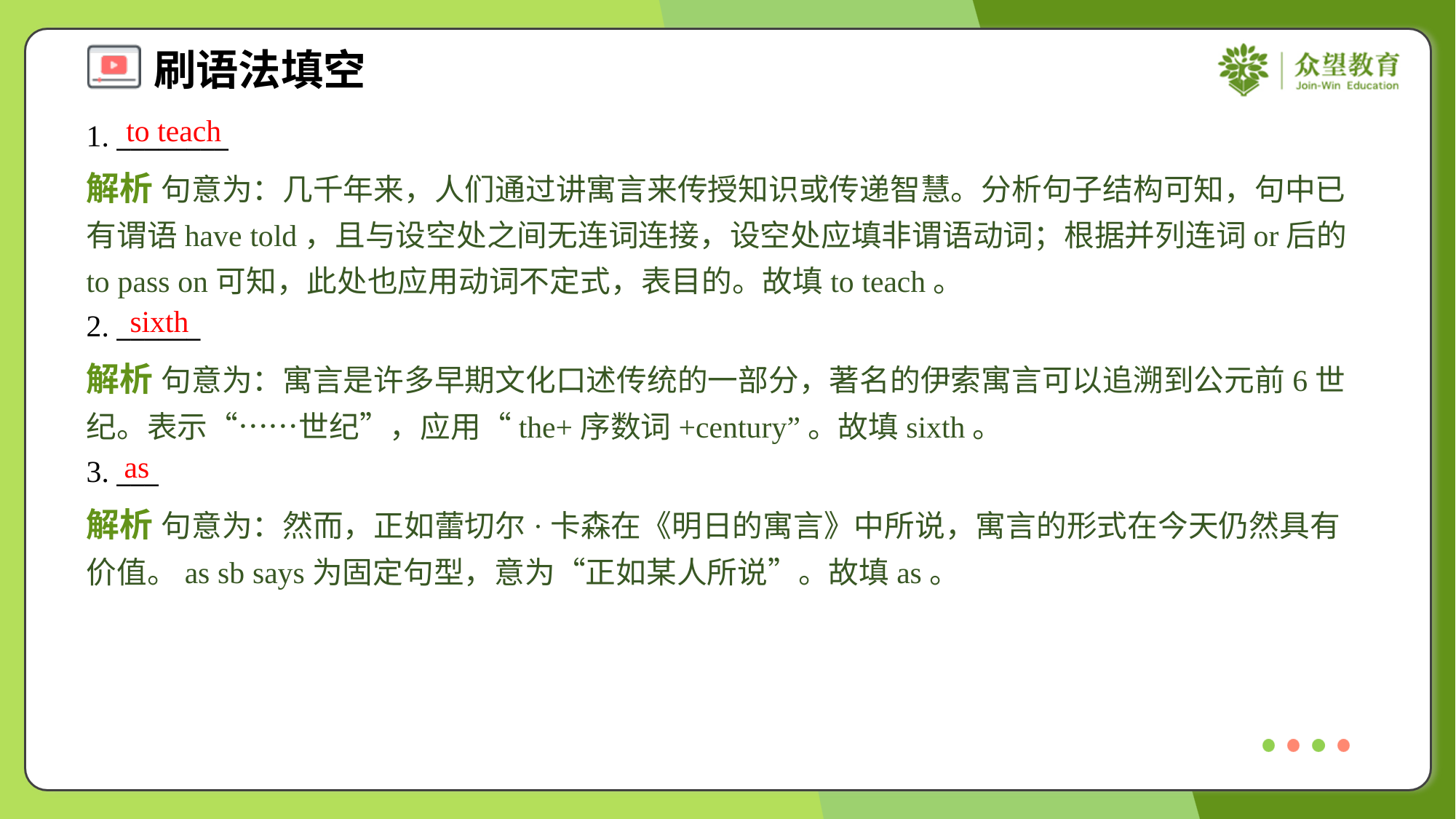

to teach
1. ________
解析 句意为：几千年来，人们通过讲寓言来传授知识或传递智慧。分析句子结构可知，句中已有谓语have told，且与设空处之间无连词连接，设空处应填非谓语动词；根据并列连词or后的to pass on可知，此处也应用动词不定式，表目的。故填to teach。
sixth
2. ______
解析 句意为：寓言是许多早期文化口述传统的一部分，著名的伊索寓言可以追溯到公元前6世纪。表示“……世纪”，应用“the+序数词+century”。故填sixth。
as
3. ___
解析 句意为：然而，正如蕾切尔·卡森在《明日的寓言》中所说，寓言的形式在今天仍然具有价值。as sb says为固定句型，意为“正如某人所说”。故填as。